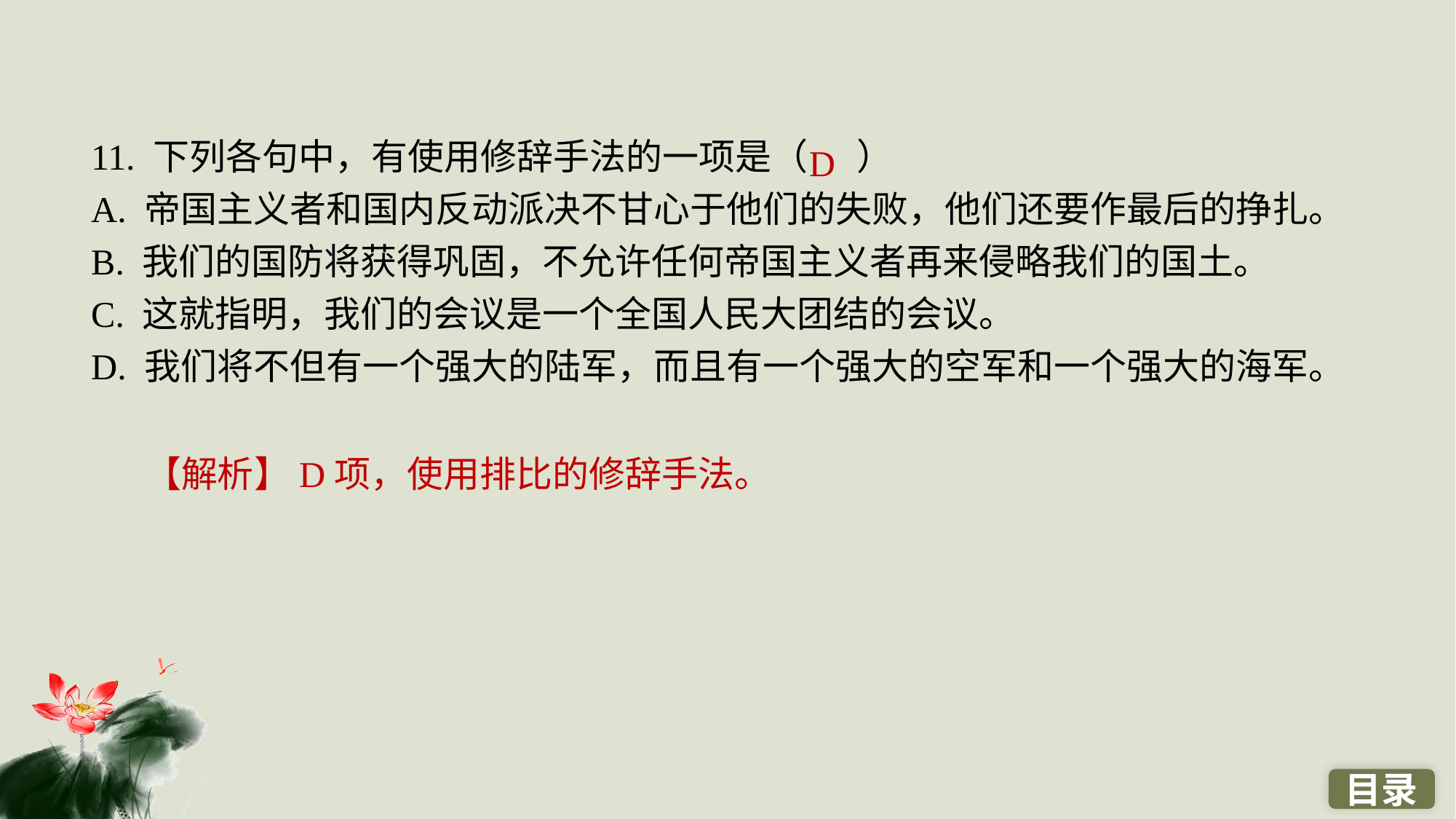

11. 下列各句中，有使用修辞手法的一项是（      ）
A. 帝国主义者和国内反动派决不甘心于他们的失败，他们还要作最后的挣扎。
B. 我们的国防将获得巩固，不允许任何帝国主义者再来侵略我们的国土。
C. 这就指明，我们的会议是一个全国人民大团结的会议。
D. 我们将不但有一个强大的陆军，而且有一个强大的空军和一个强大的海军。
D
【解析】D项，使用排比的修辞手法。